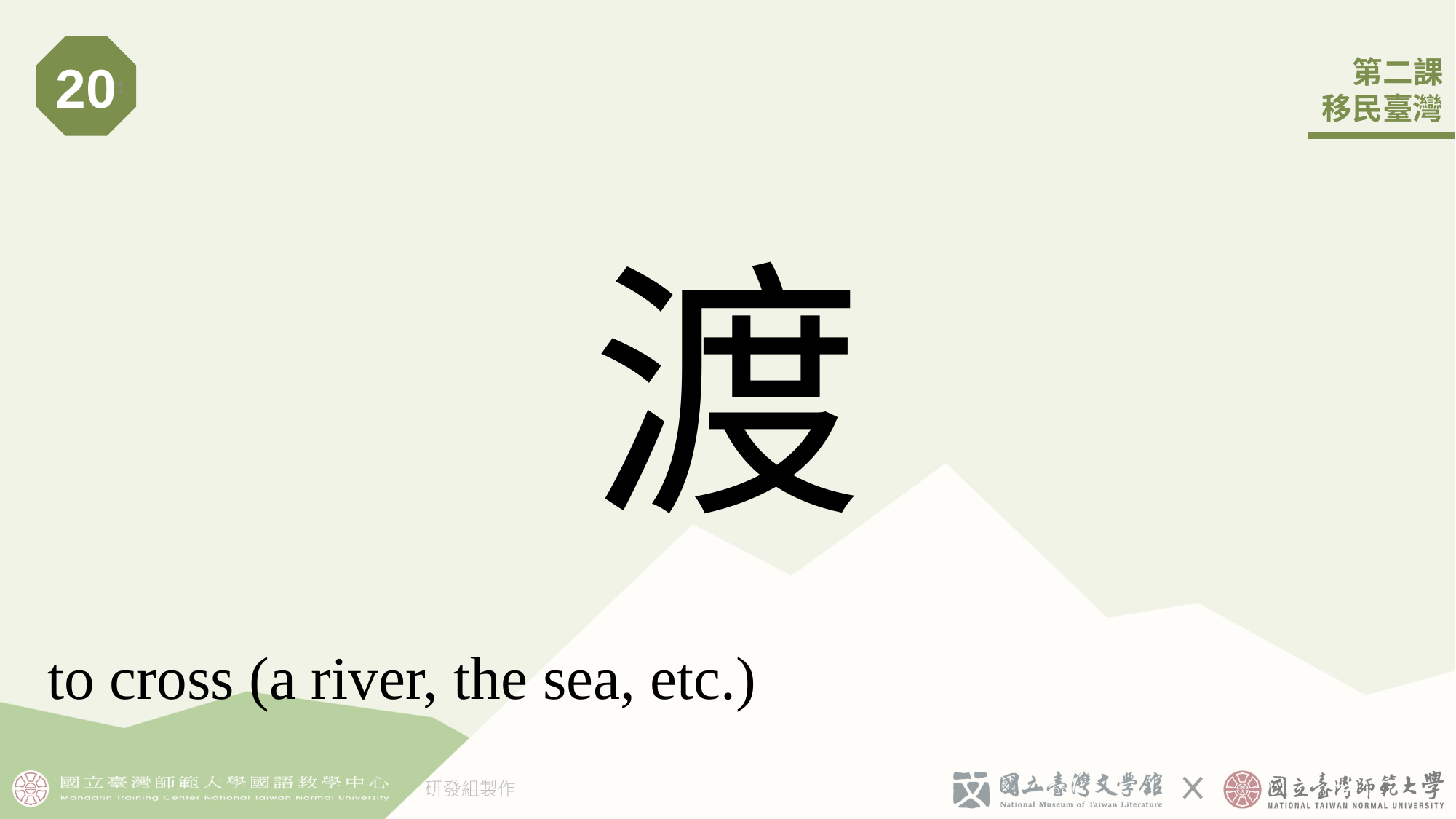

20
21
# 渡
to cross (a river, the sea, etc.)